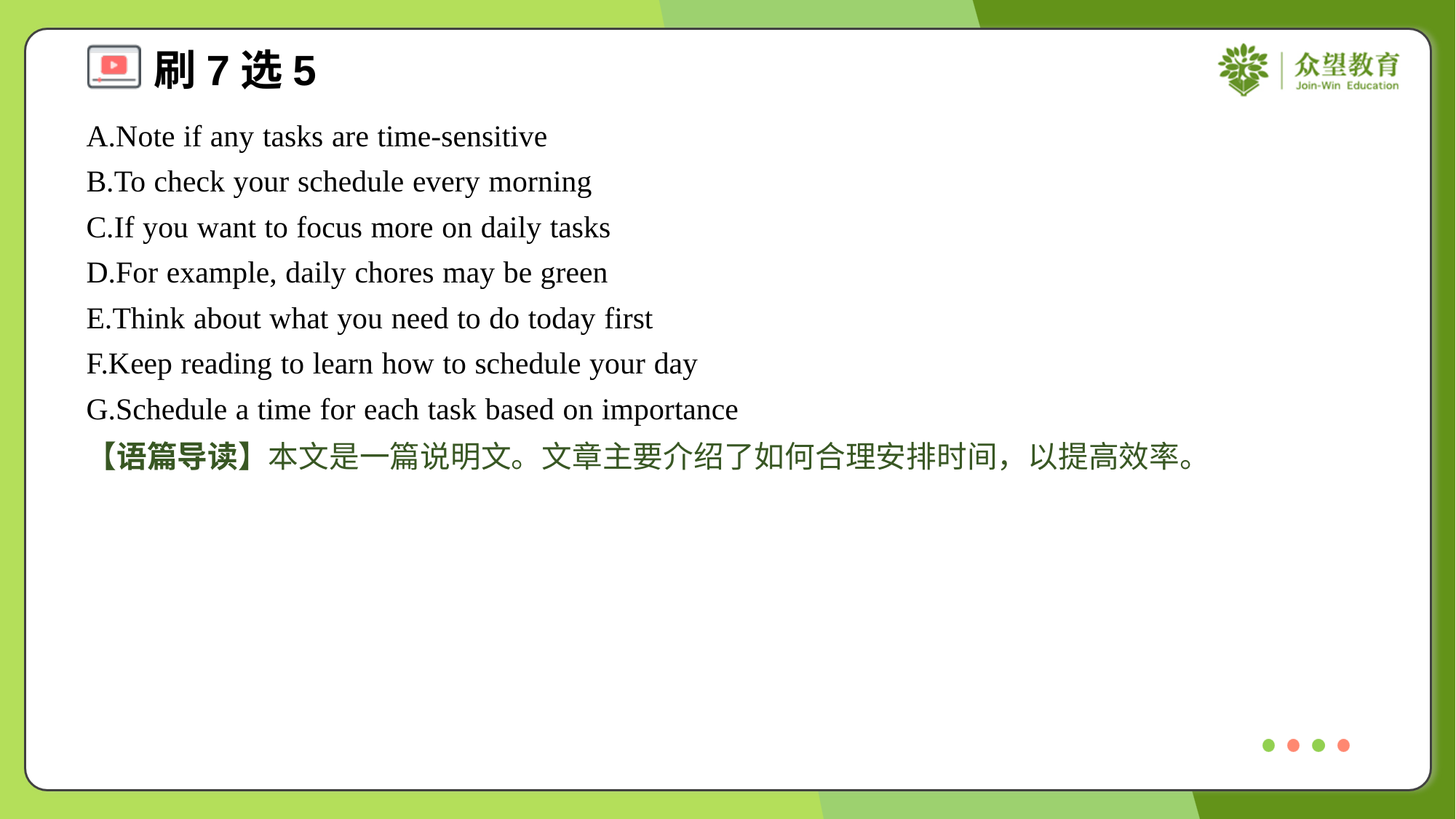

A.Note if any tasks are time-sensitive
B.To check your schedule every morning
C.If you want to focus more on daily tasks
D.For example, daily chores may be green
E.Think about what you need to do today first
F.Keep reading to learn how to schedule your day
G.Schedule a time for each task based on importance
【语篇导读】本文是一篇说明文。文章主要介绍了如何合理安排时间，以提高效率。